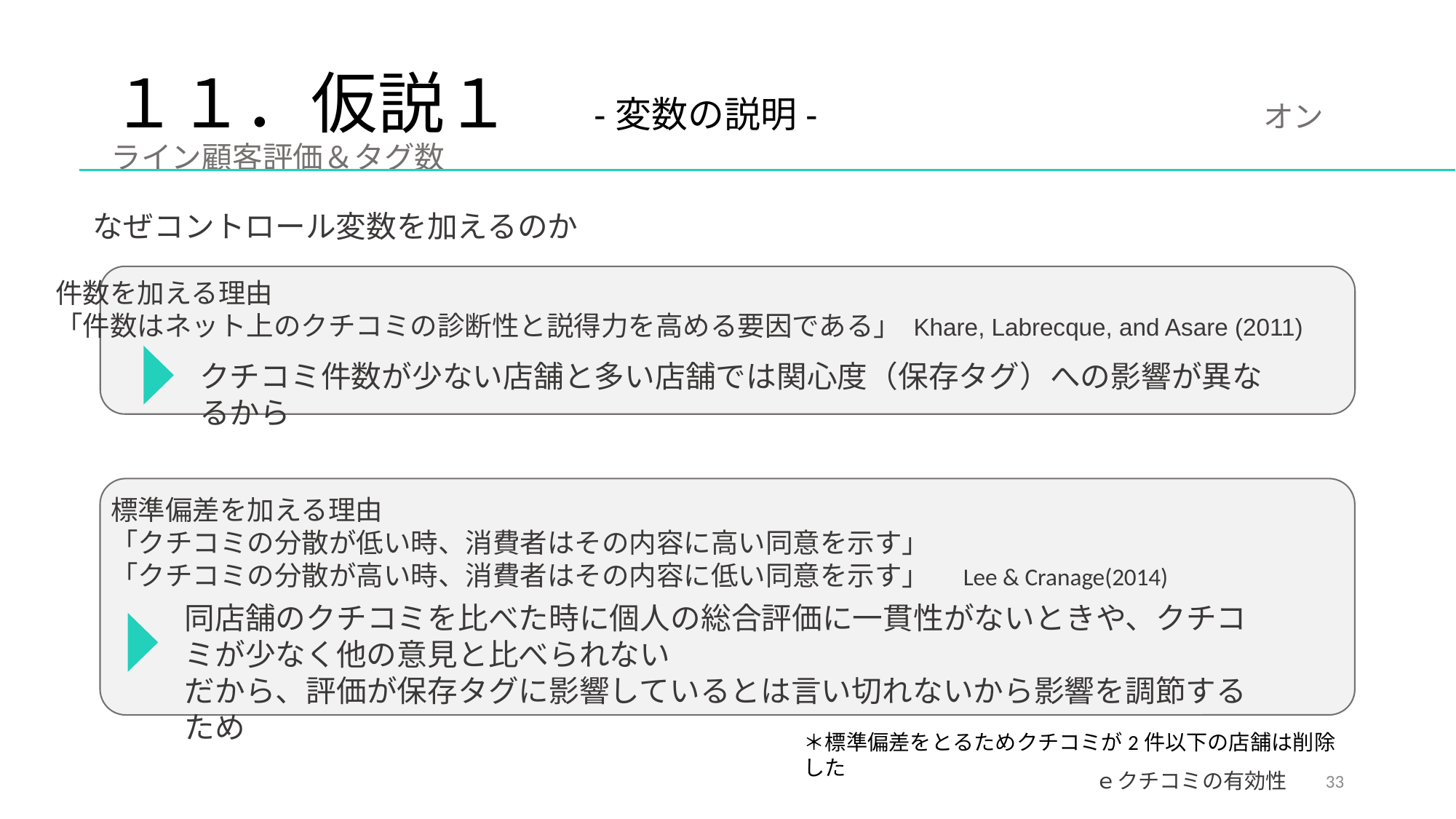

# １１．仮説１　-変数の説明-　　　　　　　　　　　　オンライン顧客評価＆タグ数
なぜコントロール変数を加えるのか

件数を加える理由
「件数はネット上のクチコミの診断性と説得力を高める要因である」 Khare, Labrecque, and Asare (2011)
クチコミ件数が少ない店舗と多い店舗では関心度（保存タグ）への影響が異なるから

標準偏差を加える理由
「クチコミの分散が低い時、消費者はその内容に高い同意を示す」
「クチコミの分散が高い時、消費者はその内容に低い同意を示す」　Lee & Cranage(2014)
同店舗のクチコミを比べた時に個人の総合評価に一貫性がないときや、クチコミが少なく他の意見と比べられない
だから、評価が保存タグに影響しているとは言い切れないから影響を調節するため

＊標準偏差をとるためクチコミが2件以下の店舗は削除した
33
ｅクチコミの有効性